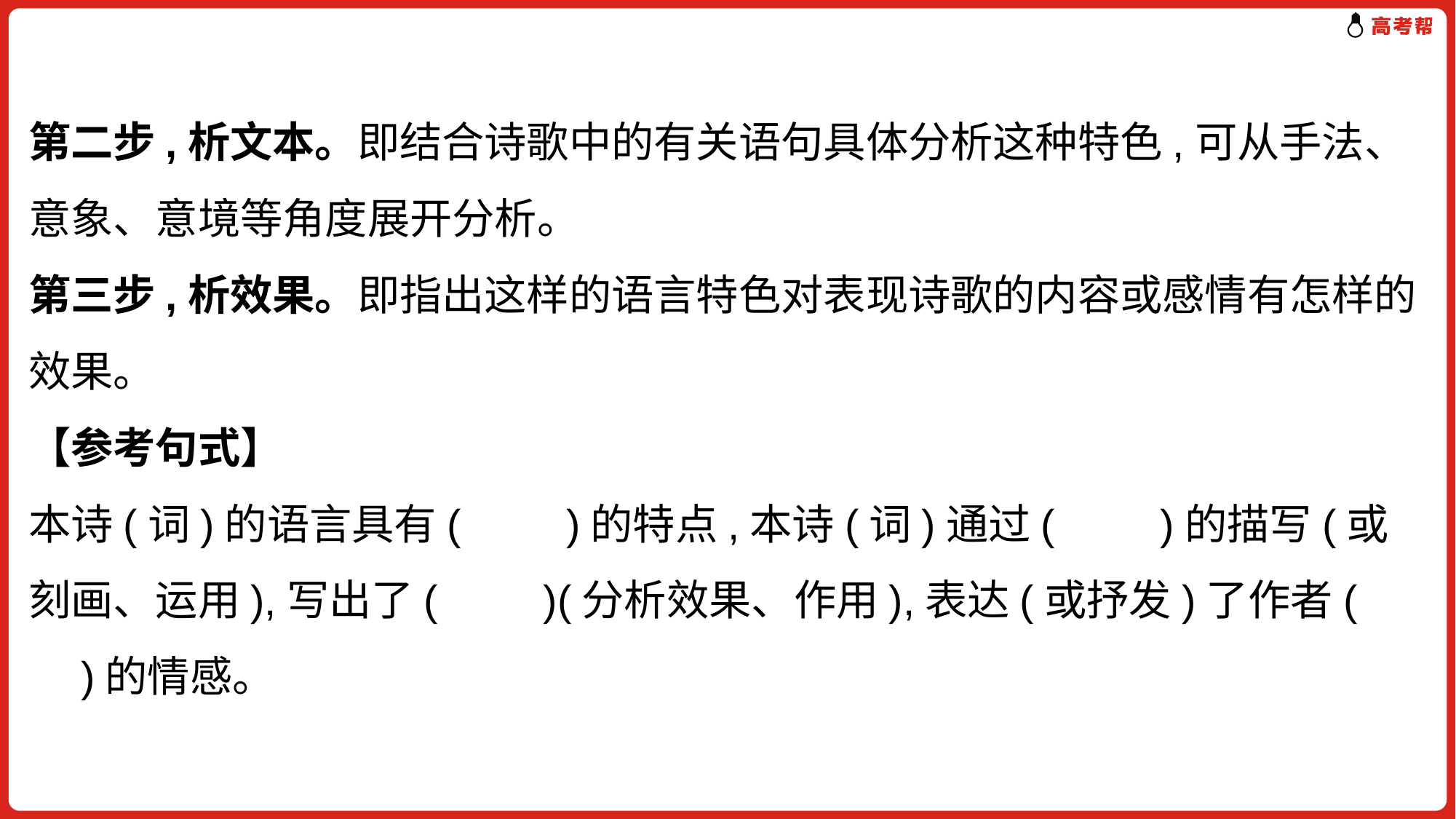

第二步,析文本。即结合诗歌中的有关语句具体分析这种特色,可从手法、意象、意境等角度展开分析。
第三步,析效果。即指出这样的语言特色对表现诗歌的内容或感情有怎样的效果。
【参考句式】
本诗(词)的语言具有(　　)的特点,本诗(词)通过(　　)的描写(或刻画、运用),写出了(　　)(分析效果、作用),表达(或抒发)了作者(　　)的情感。